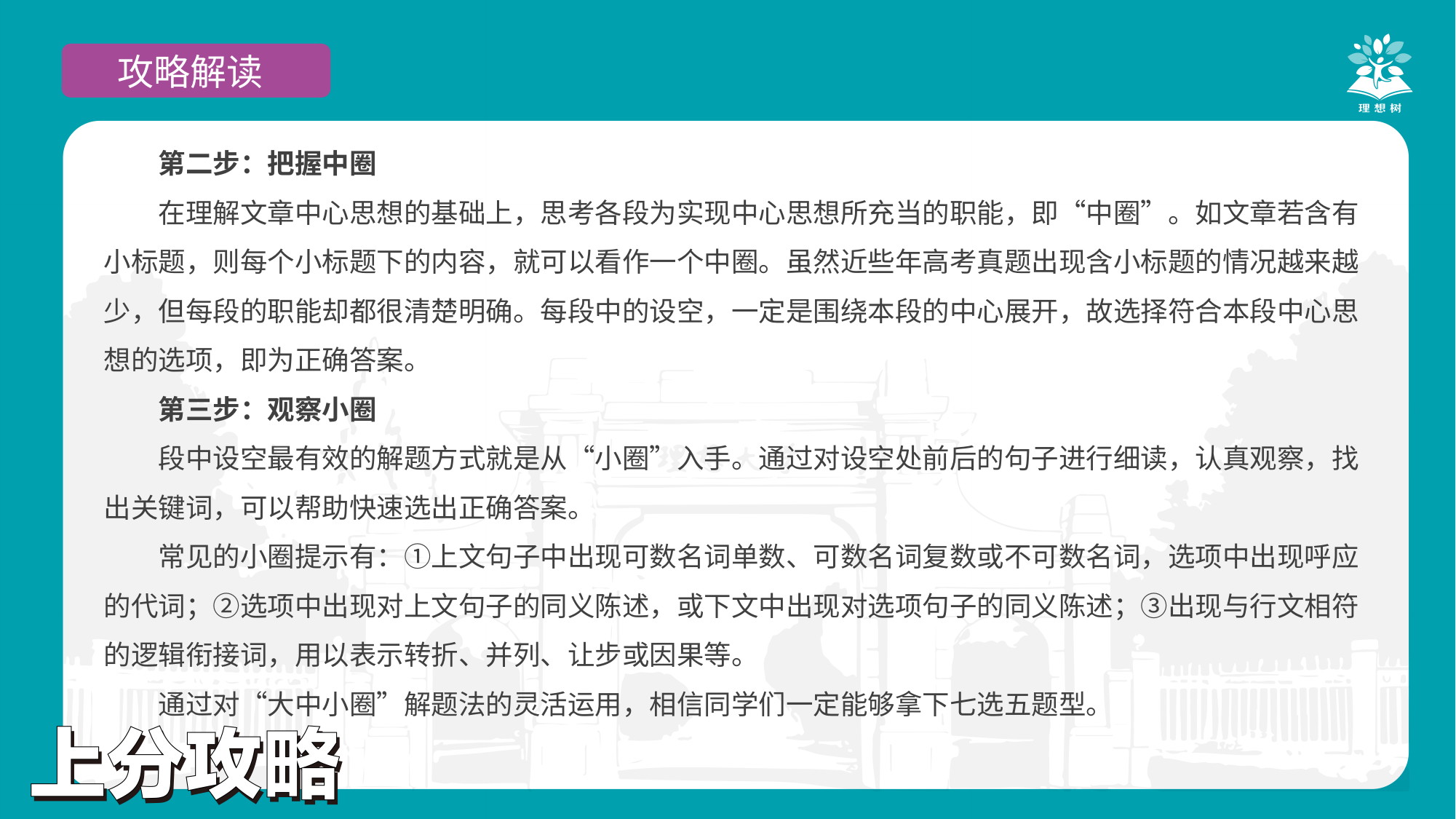

攻略解读
第二步：把握中圈
在理解文章中心思想的基础上，思考各段为实现中心思想所充当的职能，即“中圈”。如文章若含有小标题，则每个小标题下的内容，就可以看作一个中圈。虽然近些年高考真题出现含小标题的情况越来越少，但每段的职能却都很清楚明确。每段中的设空，一定是围绕本段的中心展开，故选择符合本段中心思想的选项，即为正确答案。
第三步：观察小圈
段中设空最有效的解题方式就是从“小圈”入手。通过对设空处前后的句子进行细读，认真观察，找出关键词，可以帮助快速选出正确答案。
常见的小圈提示有：①上文句子中出现可数名词单数、可数名词复数或不可数名词，选项中出现呼应的代词；②选项中出现对上文句子的同义陈述，或下文中出现对选项句子的同义陈述；③出现与行文相符的逻辑衔接词，用以表示转折、并列、让步或因果等。
通过对“大中小圈”解题法的灵活运用，相信同学们一定能够拿下七选五题型。